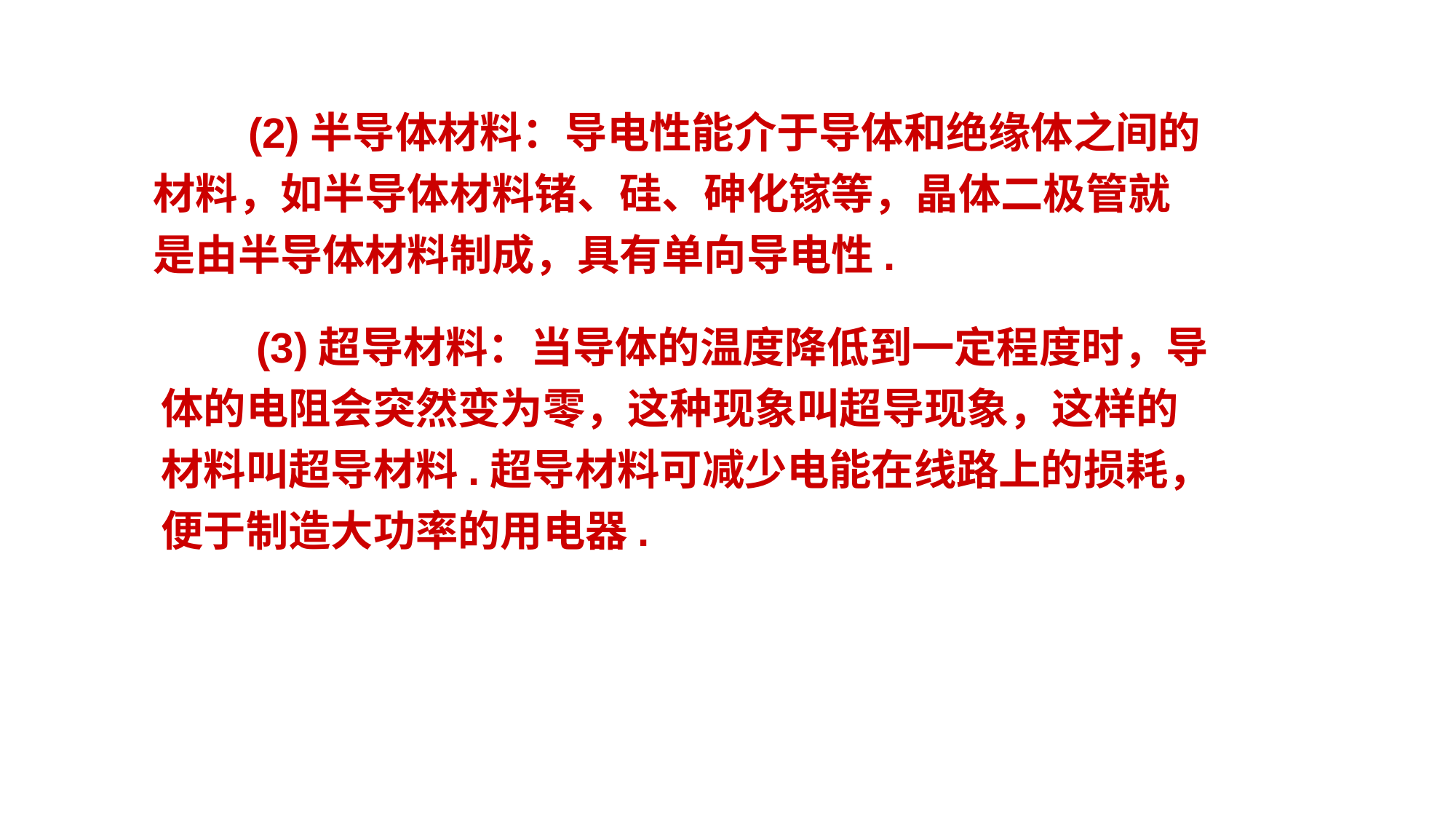

(2)半导体材料：导电性能介于导体和绝缘体之间的材料，如半导体材料锗、硅、砷化镓等，晶体二极管就是由半导体材料制成，具有单向导电性.
　　(3)超导材料：当导体的温度降低到一定程度时，导体的电阻会突然变为零，这种现象叫超导现象，这样的材料叫超导材料.超导材料可减少电能在线路上的损耗，便于制造大功率的用电器.